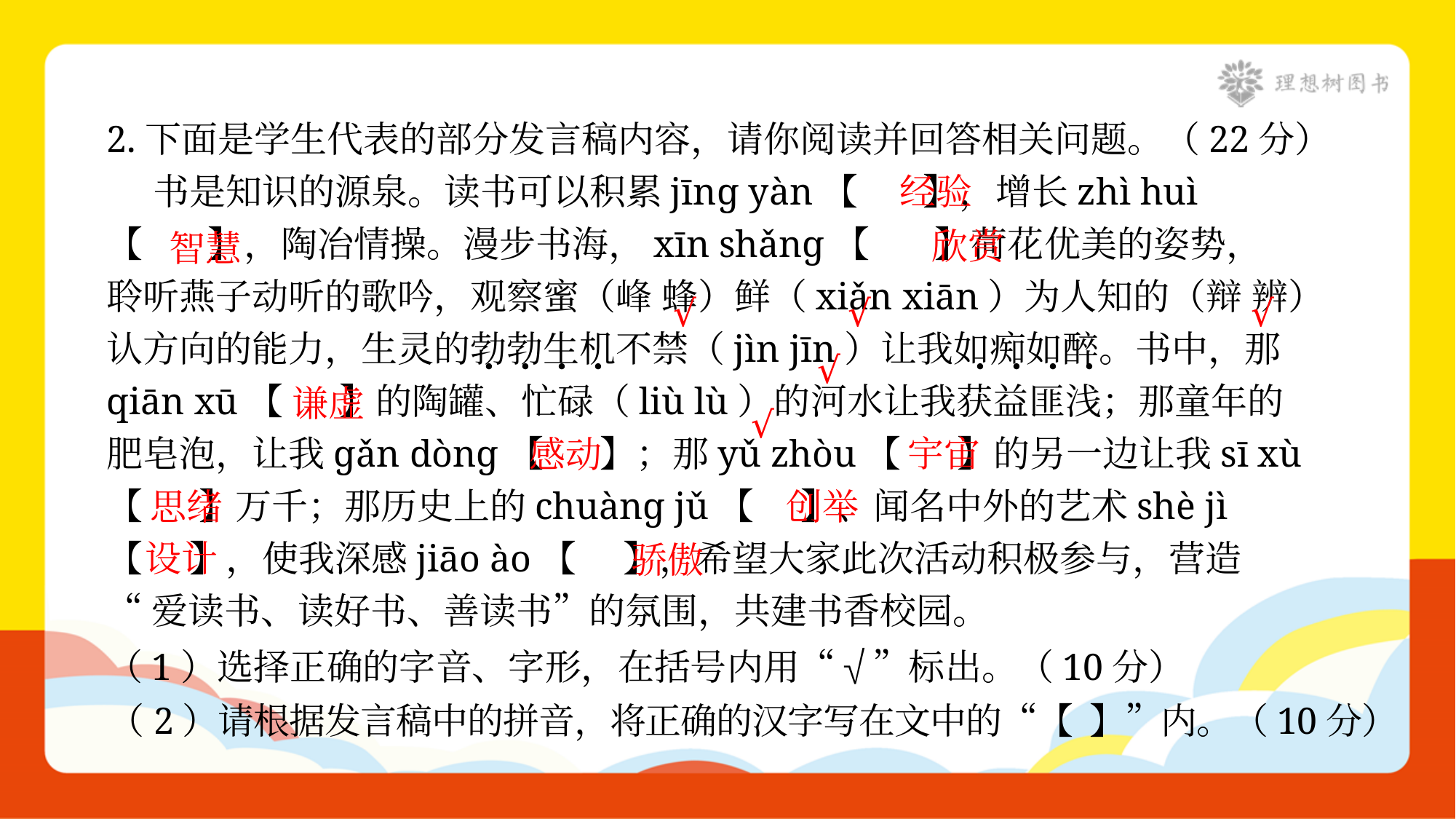

2.下面是学生代表的部分发言稿内容，请你阅读并回答相关问题。（22分）
    书是知识的源泉。读书可以积累jīnɡ yàn【       】，增长zhì huì
【       】，陶冶情操。漫步书海，xīn shǎnɡ【       】荷花优美的姿势，
聆听燕子动听的歌吟，观察蜜（峰 蜂）鲜（xiǎn xiān）为人知的（辩 辨）
认方向的能力，生灵的勃勃生机不禁（jìn jīn）让我如痴如醉。书中，那
qiān xū【      】的陶罐、忙碌（liù lù）的河水让我获益匪浅；那童年的
肥皂泡，让我ɡǎn dònɡ【      】；那yǔ zhòu【      】的另一边让我sī xù
【      】万千；那历史上的chuànɡ jǔ【     】、闻名中外的艺术shè jì
【     】，使我深感jiāo ào【     】，希望大家此次活动积极参与，营造
“爱读书、读好书、善读书”的氛围，共建书香校园。
经验
欣赏
智慧
√
√
√
√
谦虚

√
宇宙
感动
思绪
创举
设计
骄傲
（1）选择正确的字音、字形，在括号内用“√”标出。（10分）
（2）请根据发言稿中的拼音，将正确的汉字写在文中的“【  】”内。（10分）